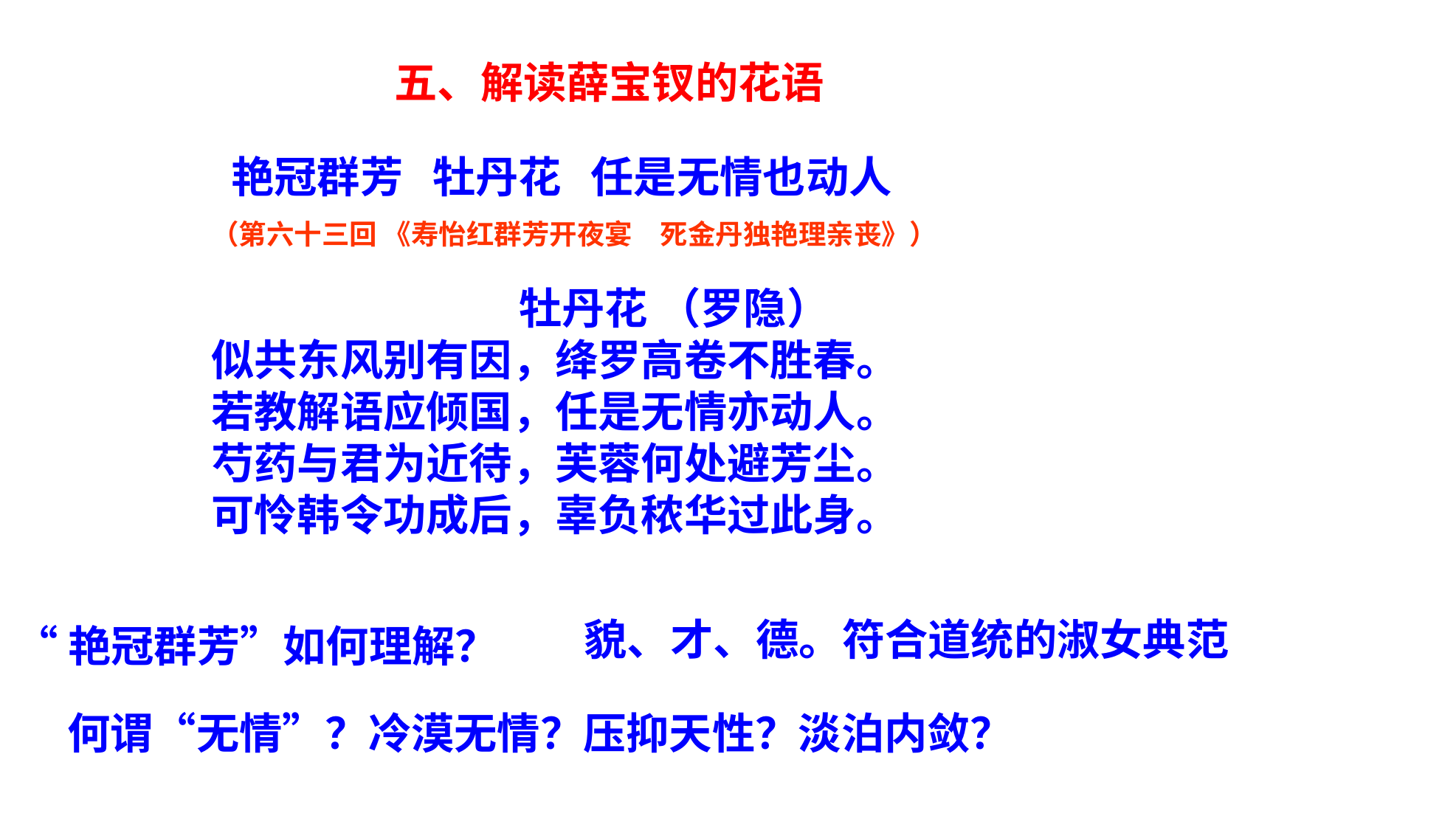

五、解读薛宝钗的花语
 艳冠群芳   牡丹花   任是无情也动人
（第六十三回 《寿怡红群芳开夜宴　死金丹独艳理亲丧》）
牡丹花 （罗隐）
似共东风别有因，绛罗高卷不胜春。
若教解语应倾国，任是无情亦动人。
芍药与君为近待，芙蓉何处避芳尘。
可怜韩令功成后，辜负秾华过此身。
貌、才、德。符合道统的淑女典范
“艳冠群芳”如何理解？
何谓“无情”？冷漠无情？压抑天性？淡泊内敛？